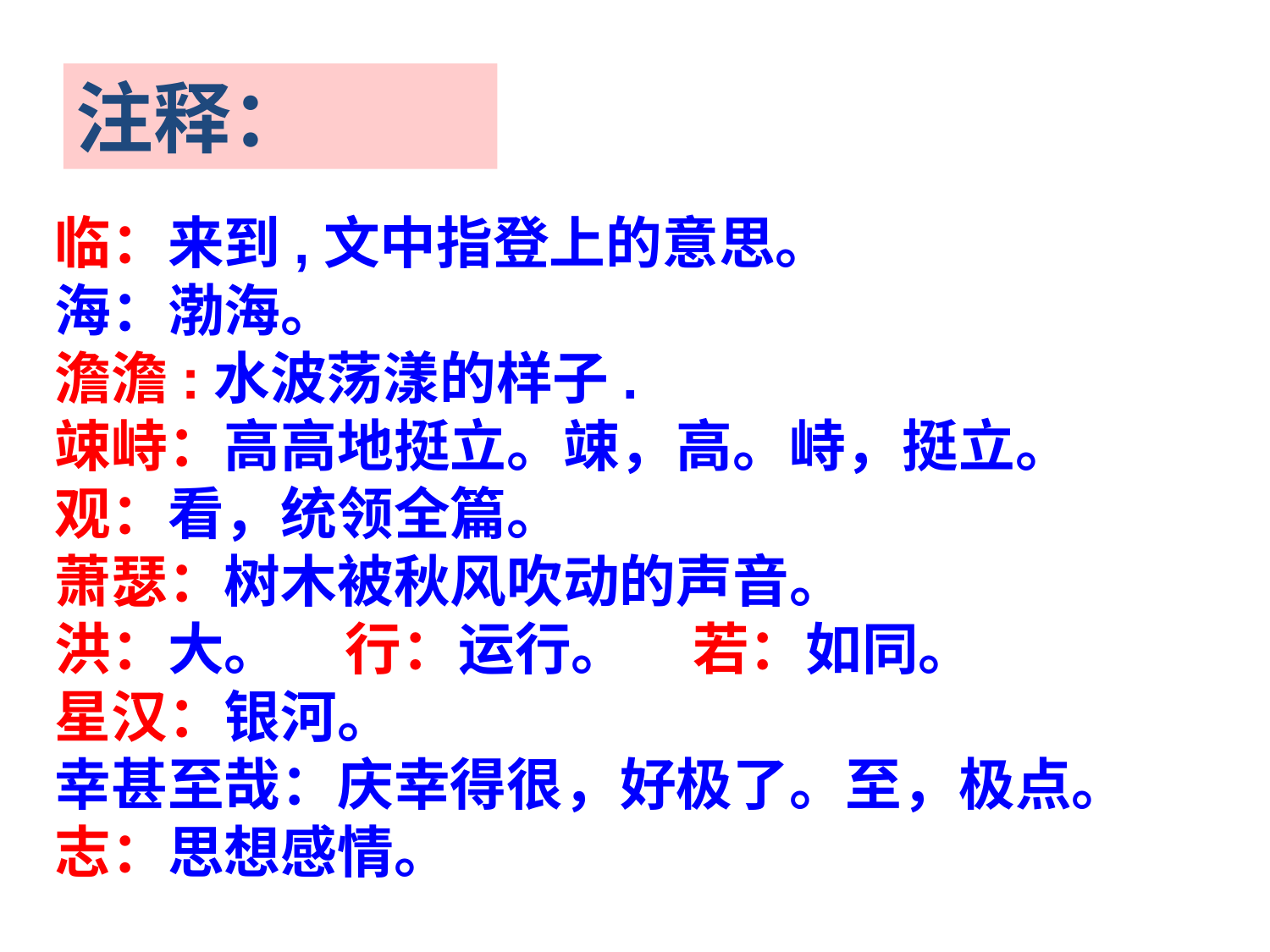

注释：
临：来到,文中指登上的意思。
海：渤海。
澹澹:水波荡漾的样子.
竦峙：高高地挺立。竦，高。峙，挺立。
观：看，统领全篇。
萧瑟：树木被秋风吹动的声音。
洪：大。     行：运行。     若：如同。
星汉：银河。
幸甚至哉：庆幸得很，好极了。至，极点。
志：思想感情。